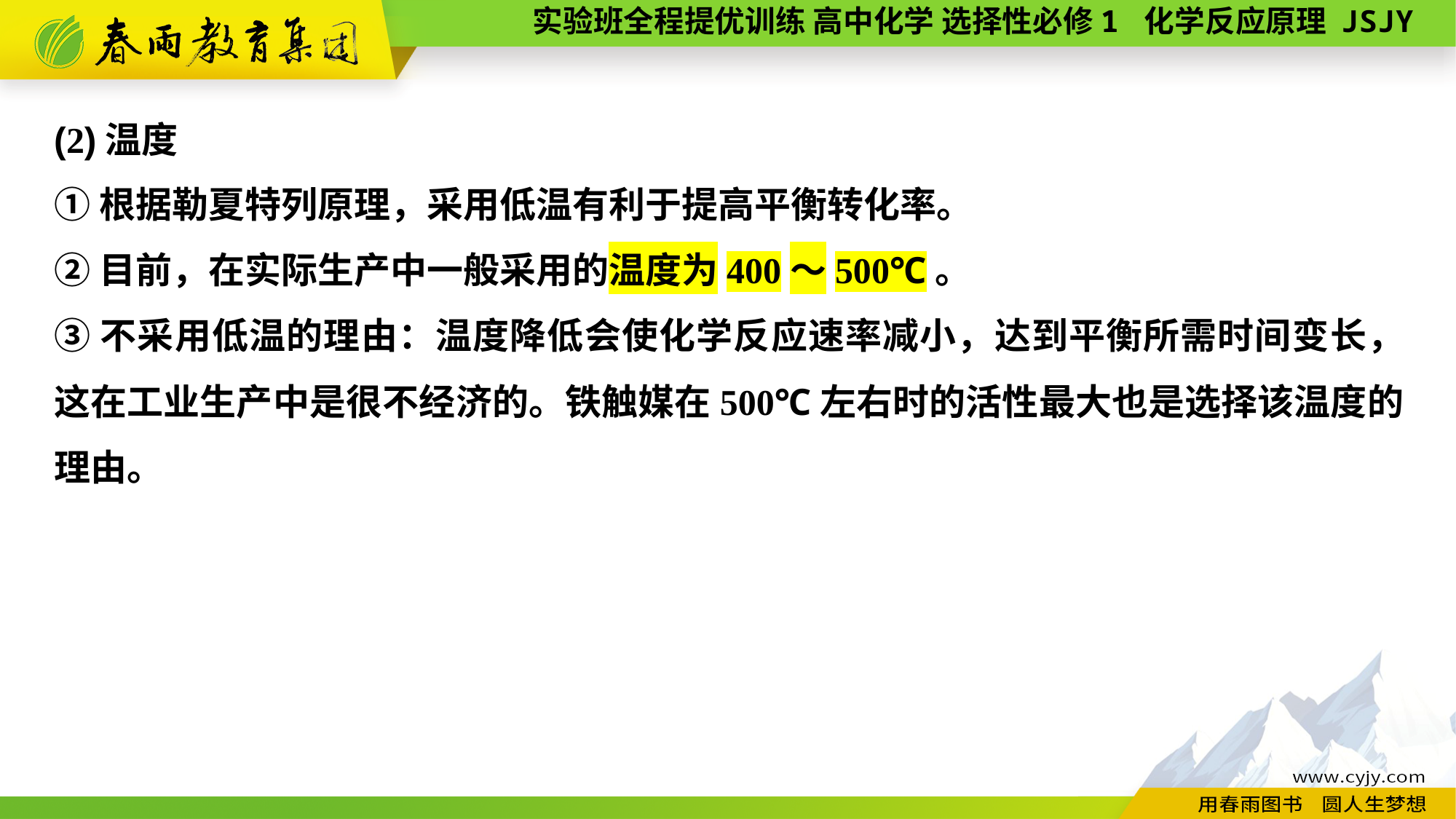

(2)温度
①根据勒夏特列原理，采用低温有利于提高平衡转化率。
②目前，在实际生产中一般采用的温度为400～500℃。
③不采用低温的理由：温度降低会使化学反应速率减小，达到平衡所需时间变长，这在工业生产中是很不经济的。铁触媒在500℃左右时的活性最大也是选择该温度的理由。